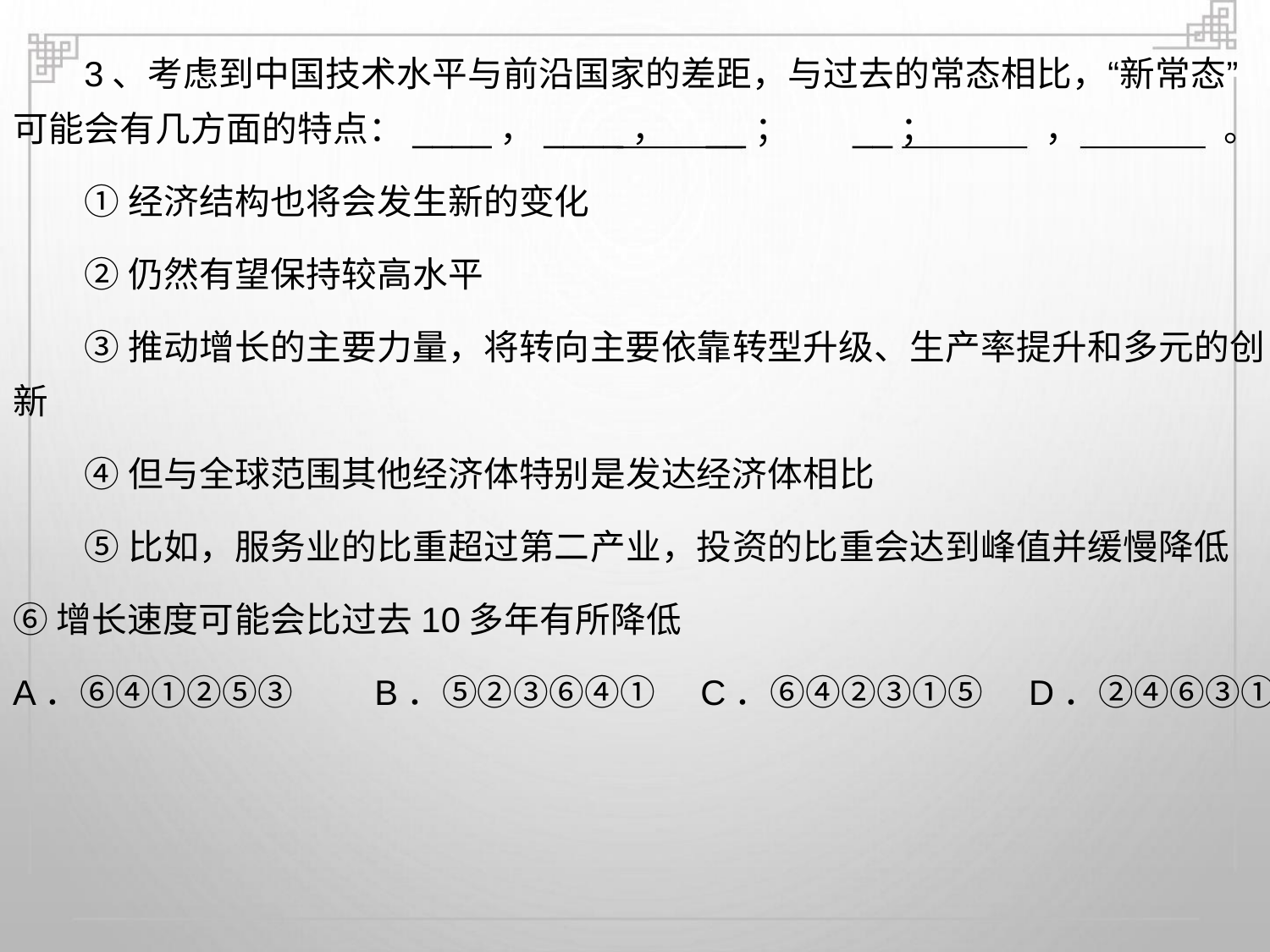

3、考虑到中国技术水平与前沿国家的差距，与过去的常态相比，“新常态”
可能会有几方面的特点：____，____，
①经济结构也将会发生新的变化
②仍然有望保持较高水平
__； __；
，
。
③推动增长的主要力量，将转向主要依靠转型升级、生产率提升和多元的创
新
④但与全球范围其他经济体特别是发达经济体相比
⑤比如，服务业的比重超过第二产业，投资的比重会达到峰值并缓慢降低
⑥增长速度可能会比过去10多年有所降低
A．⑥④①②⑤③ B．⑤②③⑥④① C．⑥④②③①⑤ D．②④⑥③①⑤